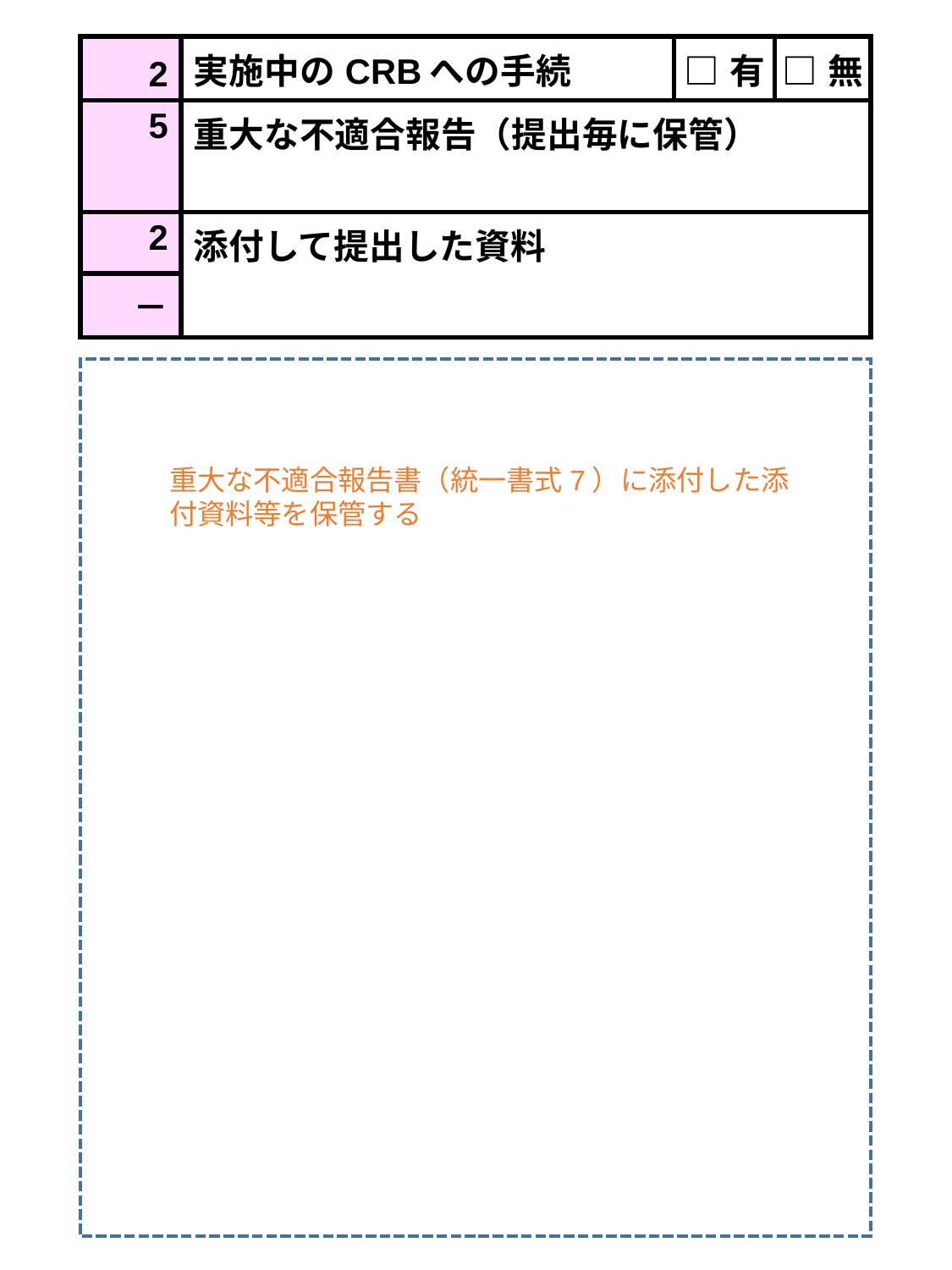

| 2 | 実施中のCRBへの手続 | □有 | □無 |
| --- | --- | --- | --- |
| 5 | 重大な不適合報告（提出毎に保管） |  |  |
| 2 | 添付して提出した資料 |  |  |
| － |  |  |  |

重大な不適合報告書（統一書式7）に添付した添付資料等を保管する